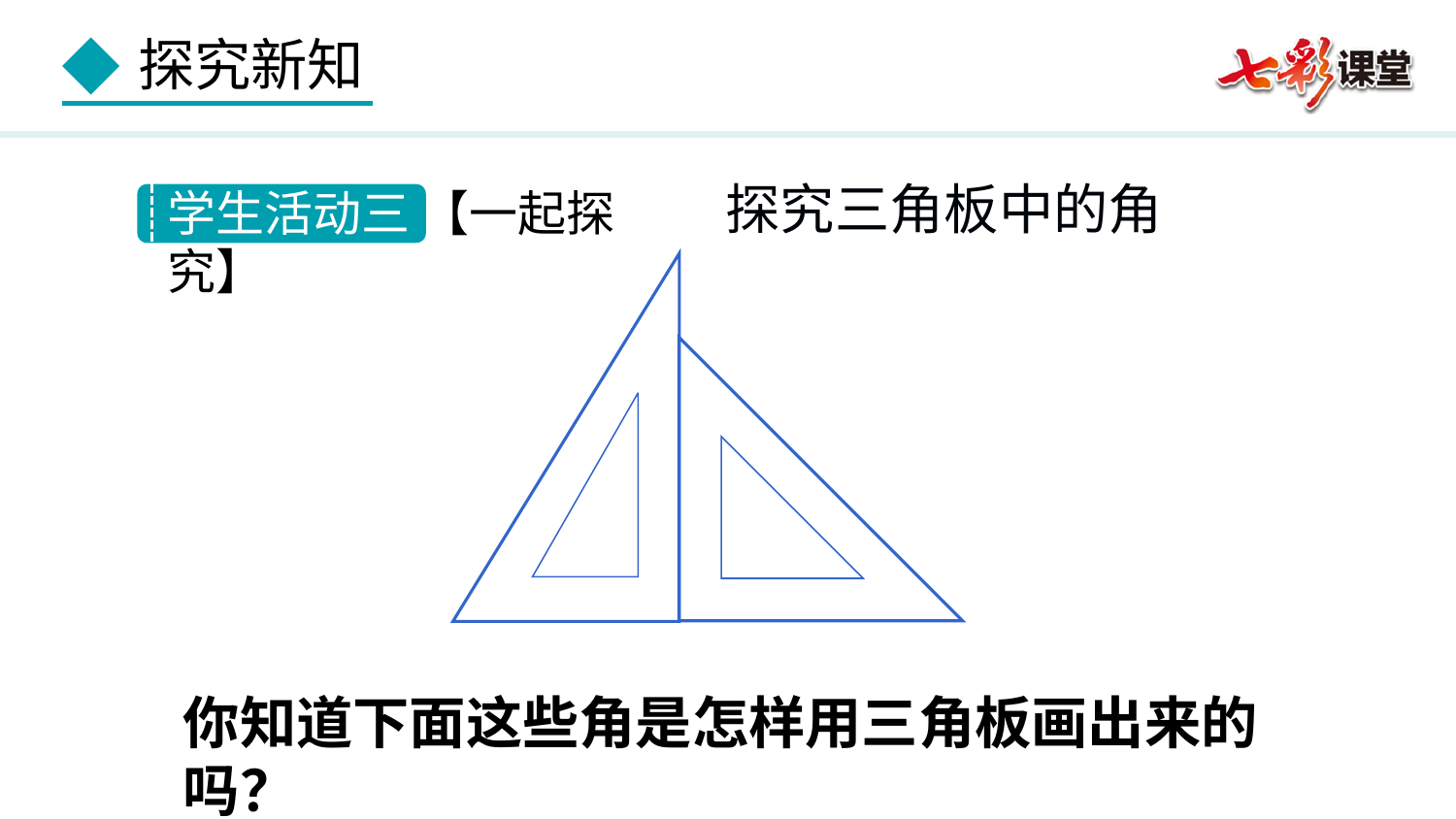

探究三角板中的角
学生活动三 【一起探究】

你知道下面这些角是怎样用三角板画出来的吗？